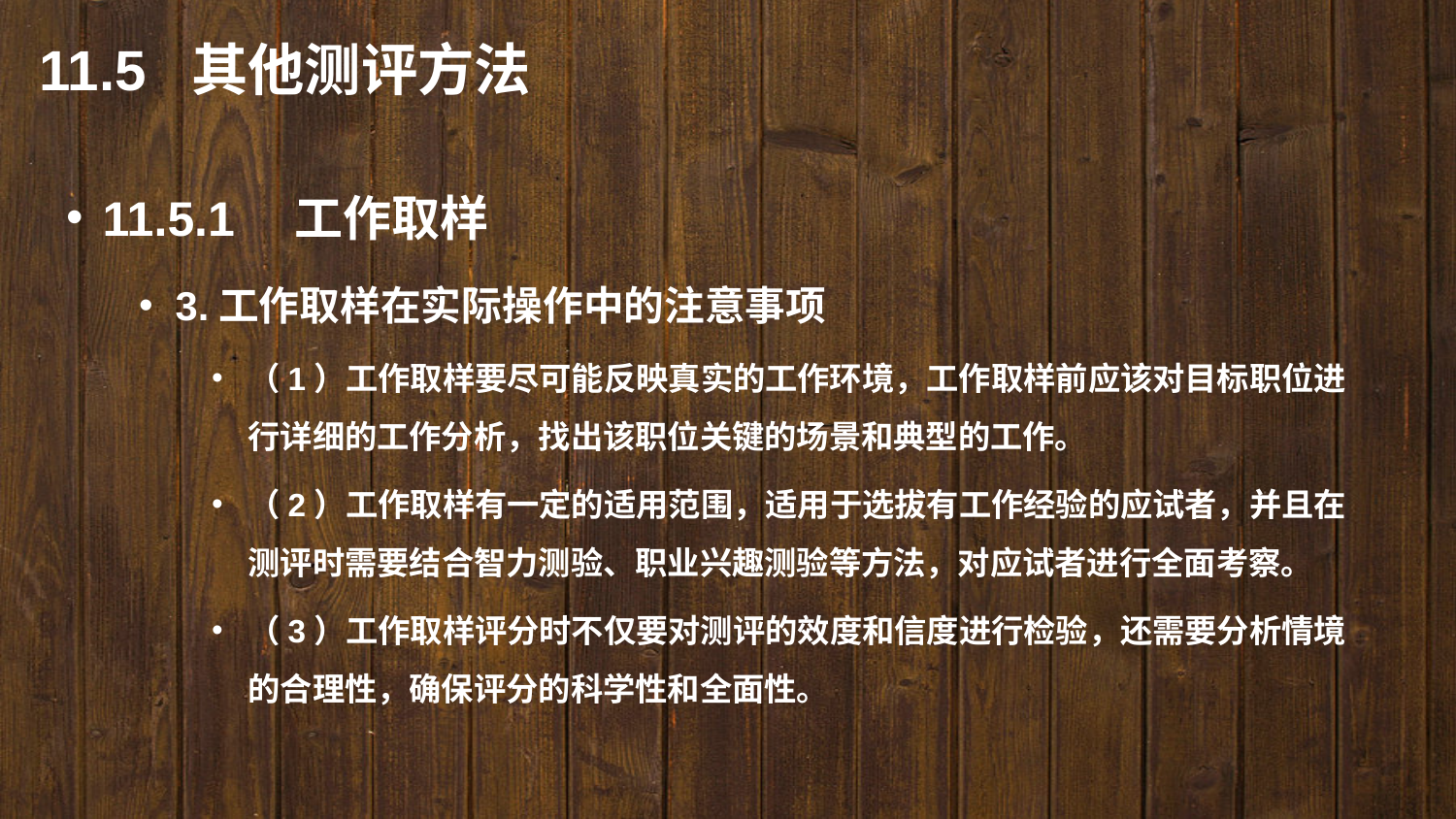

11.5  其他测评方法
11.5.1　工作取样
3.工作取样在实际操作中的注意事项
（1）工作取样要尽可能反映真实的工作环境，工作取样前应该对目标职位进行详细的工作分析，找出该职位关键的场景和典型的工作。
（2）工作取样有一定的适用范围，适用于选拔有工作经验的应试者，并且在测评时需要结合智力测验、职业兴趣测验等方法，对应试者进行全面考察。
（3）工作取样评分时不仅要对测评的效度和信度进行检验，还需要分析情境的合理性，确保评分的科学性和全面性。